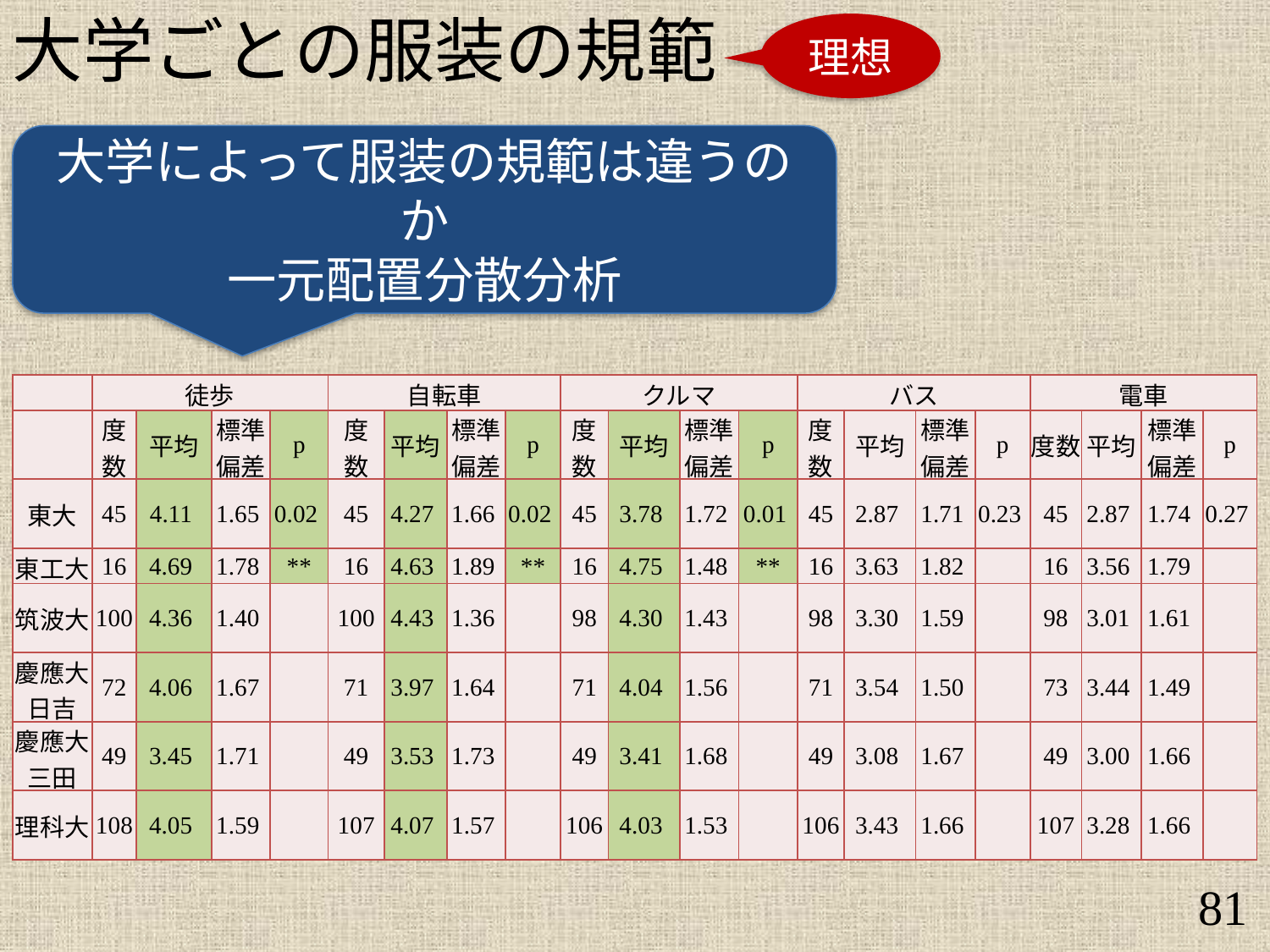

大学ごとの服装の規範
理想
大学によって服装の規範は違うのか
一元配置分散分析
|  | 徒歩 |  |  |  | 自転車 |  |  |  | クルマ |  |  |  | バス |  |  |  | 電車 |  |  |  |
| --- | --- | --- | --- | --- | --- | --- | --- | --- | --- | --- | --- | --- | --- | --- | --- | --- | --- | --- | --- | --- |
|  | 度数 | 平均 | 標準 偏差 | p | 度 数 | 平均 | 標準 偏差 | p | 度数 | 平均 | 標準 偏差 | p | 度数 | 平均 | 標準 偏差 | p | 度数 | 平均 | 標準 偏差 | p |
| 東大 | 45 | 4.11 | 1.65 | 0.02 | 45 | 4.27 | 1.66 | 0.02 | 45 | 3.78 | 1.72 | 0.01 | 45 | 2.87 | 1.71 | 0.23 | 45 | 2.87 | 1.74 | 0.27 |
| 東工大 | 16 | 4.69 | 1.78 | \*\* | 16 | 4.63 | 1.89 | \*\* | 16 | 4.75 | 1.48 | \*\* | 16 | 3.63 | 1.82 |  | 16 | 3.56 | 1.79 |  |
| 筑波大 | 100 | 4.36 | 1.40 |  | 100 | 4.43 | 1.36 |  | 98 | 4.30 | 1.43 |  | 98 | 3.30 | 1.59 |  | 98 | 3.01 | 1.61 |  |
| 慶應大日吉 | 72 | 4.06 | 1.67 |  | 71 | 3.97 | 1.64 |  | 71 | 4.04 | 1.56 |  | 71 | 3.54 | 1.50 |  | 73 | 3.44 | 1.49 |  |
| 慶應大三田 | 49 | 3.45 | 1.71 |  | 49 | 3.53 | 1.73 |  | 49 | 3.41 | 1.68 |  | 49 | 3.08 | 1.67 |  | 49 | 3.00 | 1.66 |  |
| 理科大 | 108 | 4.05 | 1.59 |  | 107 | 4.07 | 1.57 |  | 106 | 4.03 | 1.53 |  | 106 | 3.43 | 1.66 |  | 107 | 3.28 | 1.66 |  |
81